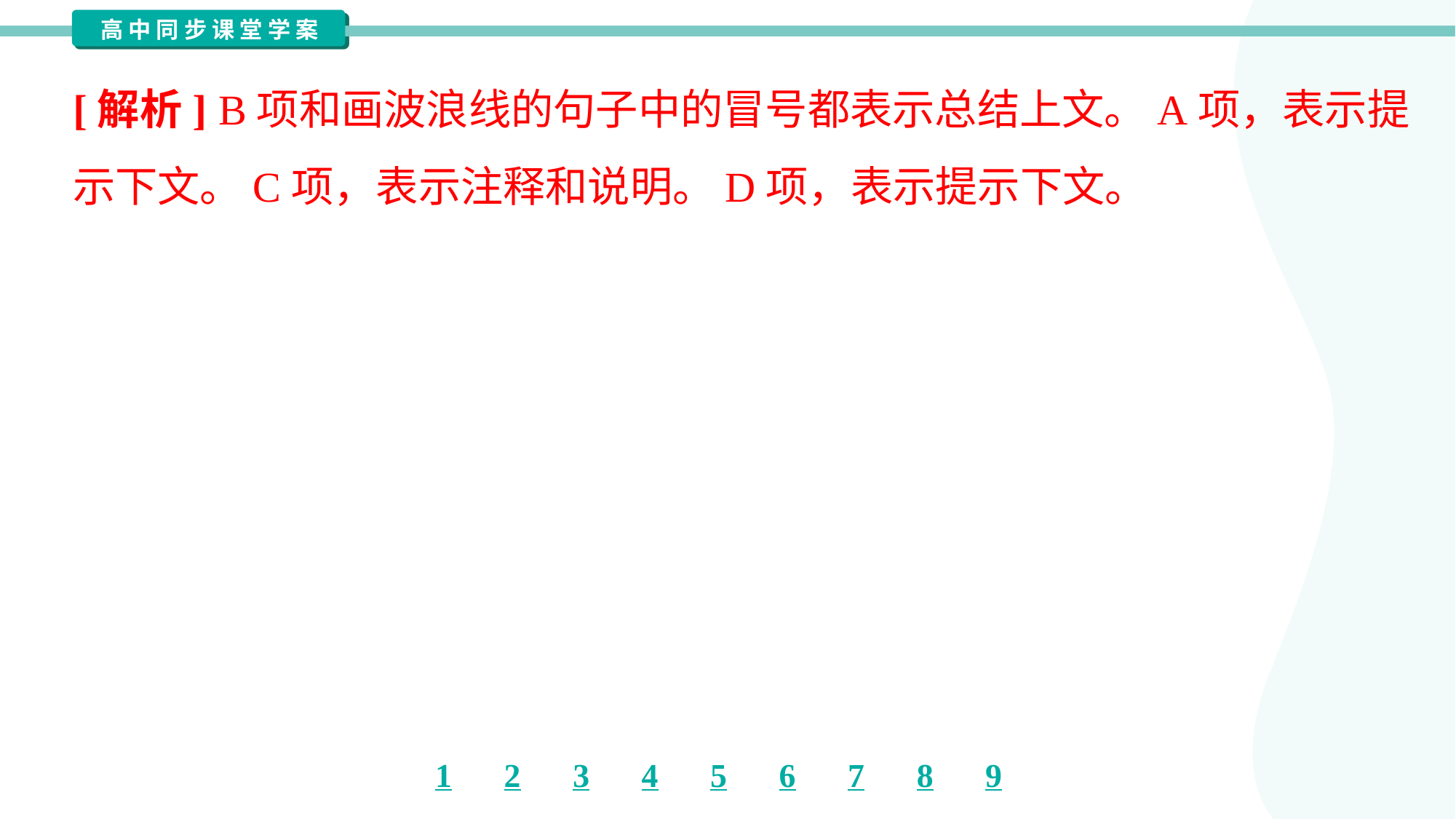

[解析] B项和画波浪线的句子中的冒号都表示总结上文。A项，表示提
示下文。C项，表示注释和说明。D项，表示提示下文。